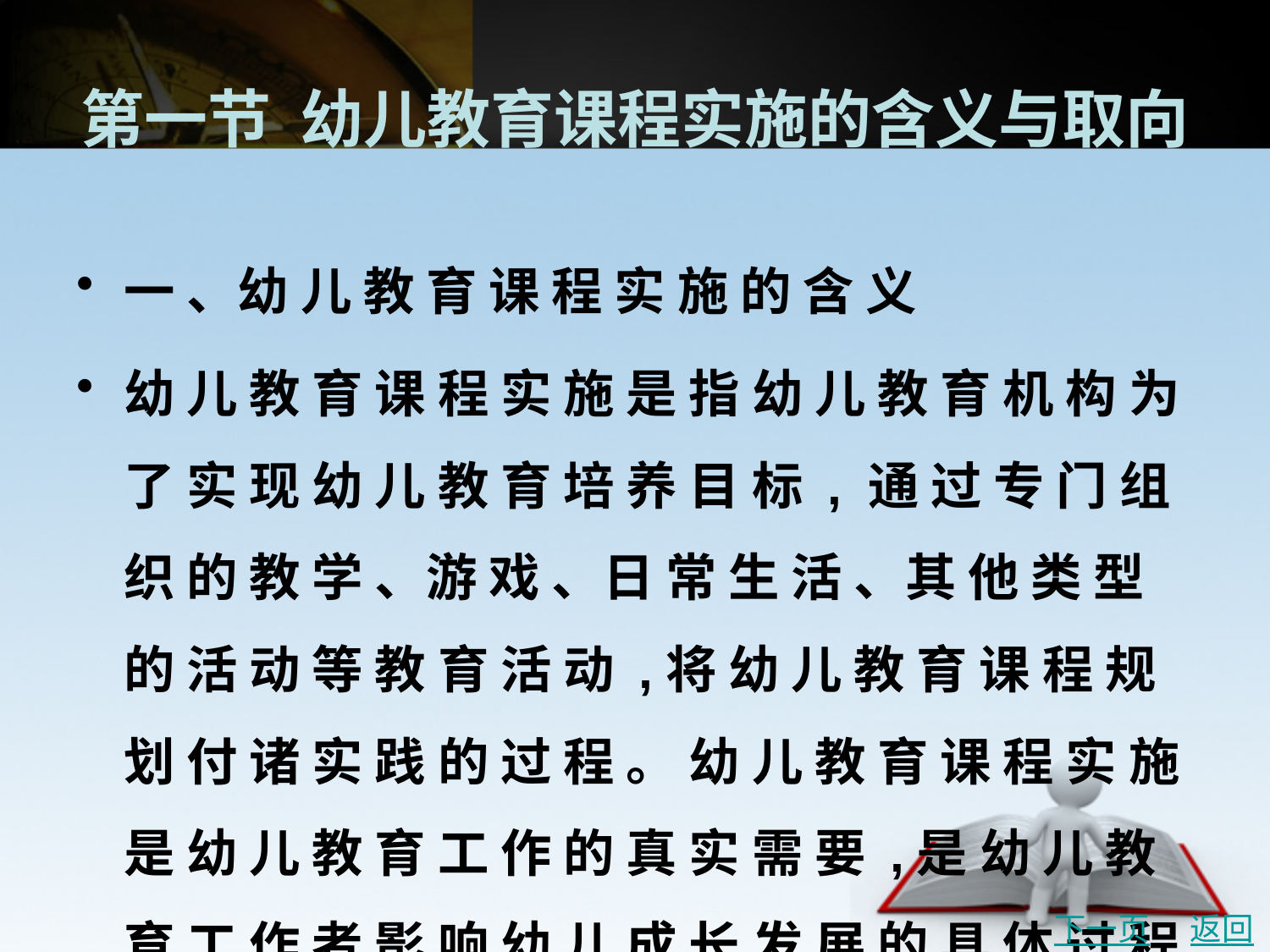

# 第一节  幼儿教育课程实施的含义与取向
一 、幼 儿 教 育 课 程 实 施 的 含 义
幼 儿 教 育 课 程 实 施 是 指 幼 儿 教 育 机 构 为 了 实 现 幼 儿 教 育 培 养 目 标 , 通 过 专 门 组 织 的 教 学 、游 戏 、日 常 生 活 、其 他 类 型 的 活 动 等 教 育 活 动 ,将 幼 儿 教 育 课 程 规 划 付 诸 实 践 的 过 程 。 幼 儿 教 育 课 程 实 施 是 幼 儿 教 育 工 作 的 真 实 需 要 ,是 幼 儿 教 育 工 作 者 影 响 幼 儿 成 长 发 展 的 具 体 过 程 。是 社 会 的 幼 儿 教 育 理 想 得 以 落 实 ,家 庭 的 幼 儿 教 育 追 求 、幼 儿 的 发 展 需 求 得 以 实 现 ,
下一页
返回